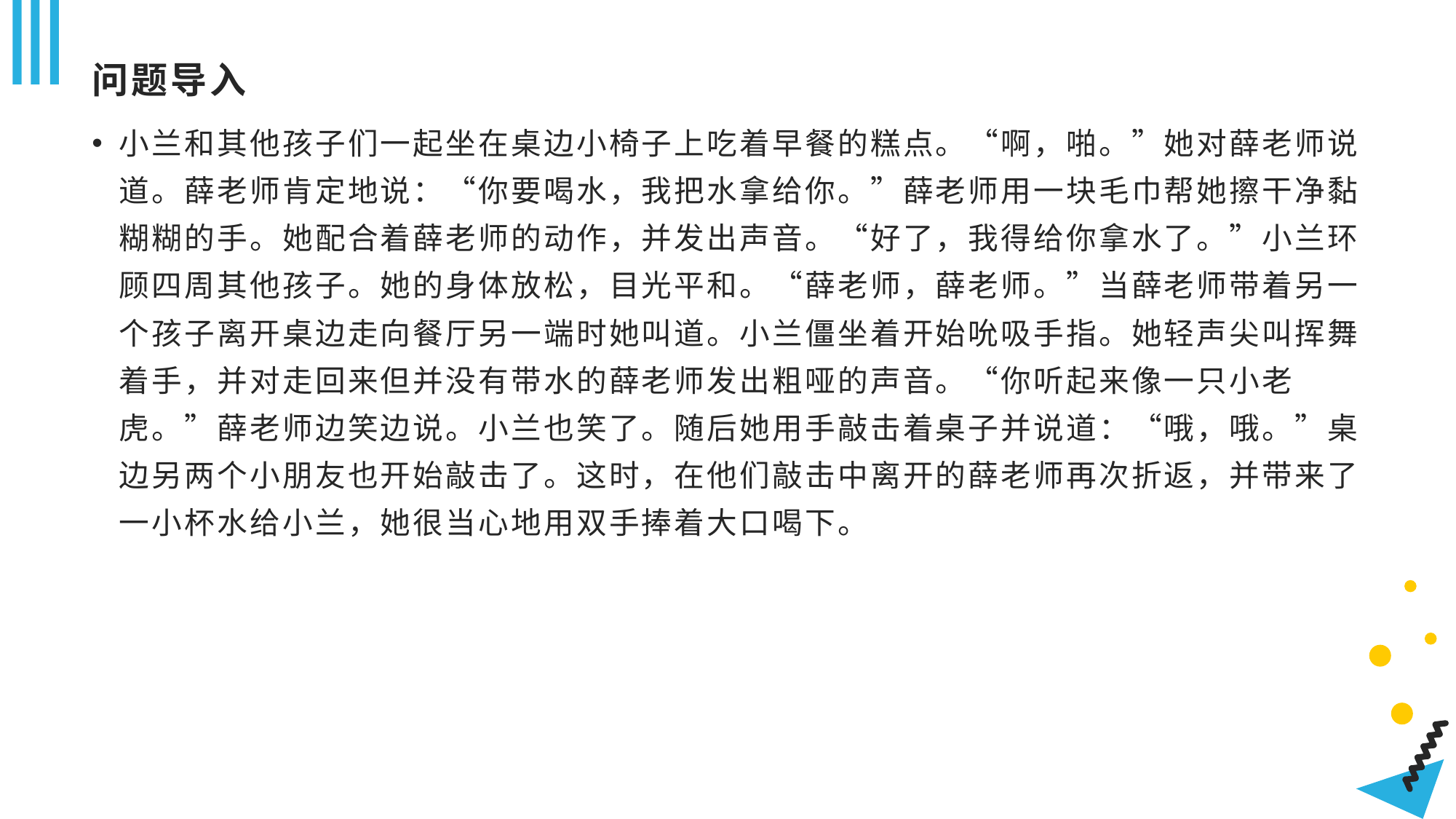

# 问题导入
小兰和其他孩子们一起坐在桌边小椅子上吃着早餐的糕点。“啊，啪。”她对薛老师说道。薛老师肯定地说：“你要喝水，我把水拿给你。”薛老师用一块毛巾帮她擦干净黏糊糊的手。她配合着薛老师的动作，并发出声音。“好了，我得给你拿水了。”小兰环顾四周其他孩子。她的身体放松，目光平和。“薛老师，薛老师。”当薛老师带着另一个孩子离开桌边走向餐厅另一端时她叫道。小兰僵坐着开始吮吸手指。她轻声尖叫挥舞着手，并对走回来但并没有带水的薛老师发出粗哑的声音。“你听起来像一只小老虎。”薛老师边笑边说。小兰也笑了。随后她用手敲击着桌子并说道：“哦，哦。”桌边另两个小朋友也开始敲击了。这时，在他们敲击中离开的薛老师再次折返，并带来了一小杯水给小兰，她很当心地用双手捧着大口喝下。